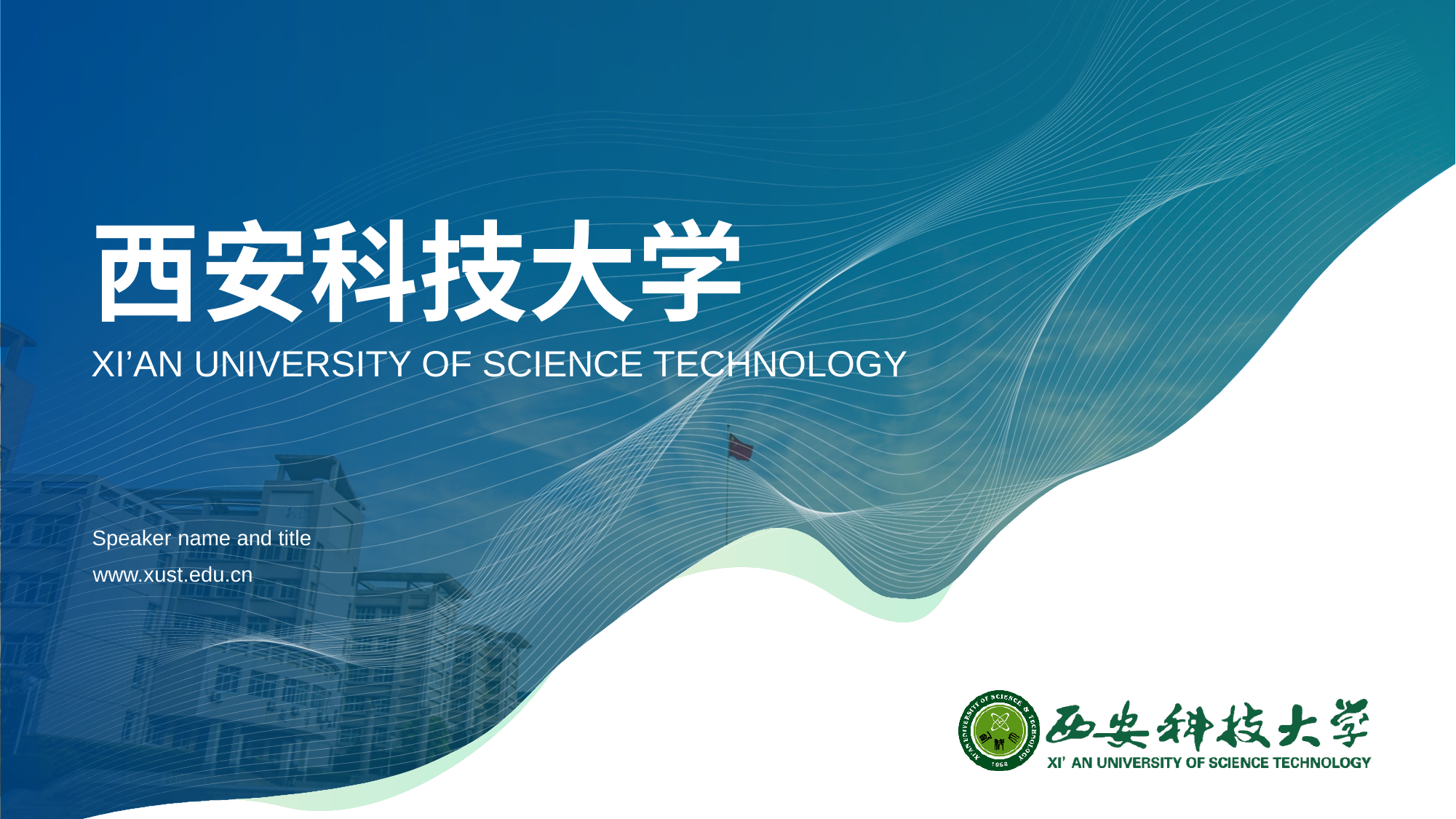

# 西安 科技大学
XI’AN UNIVERS ITY OF SCIENCE TECHNOLOGY
Speaker  name and title
www.x ust.edu.cn